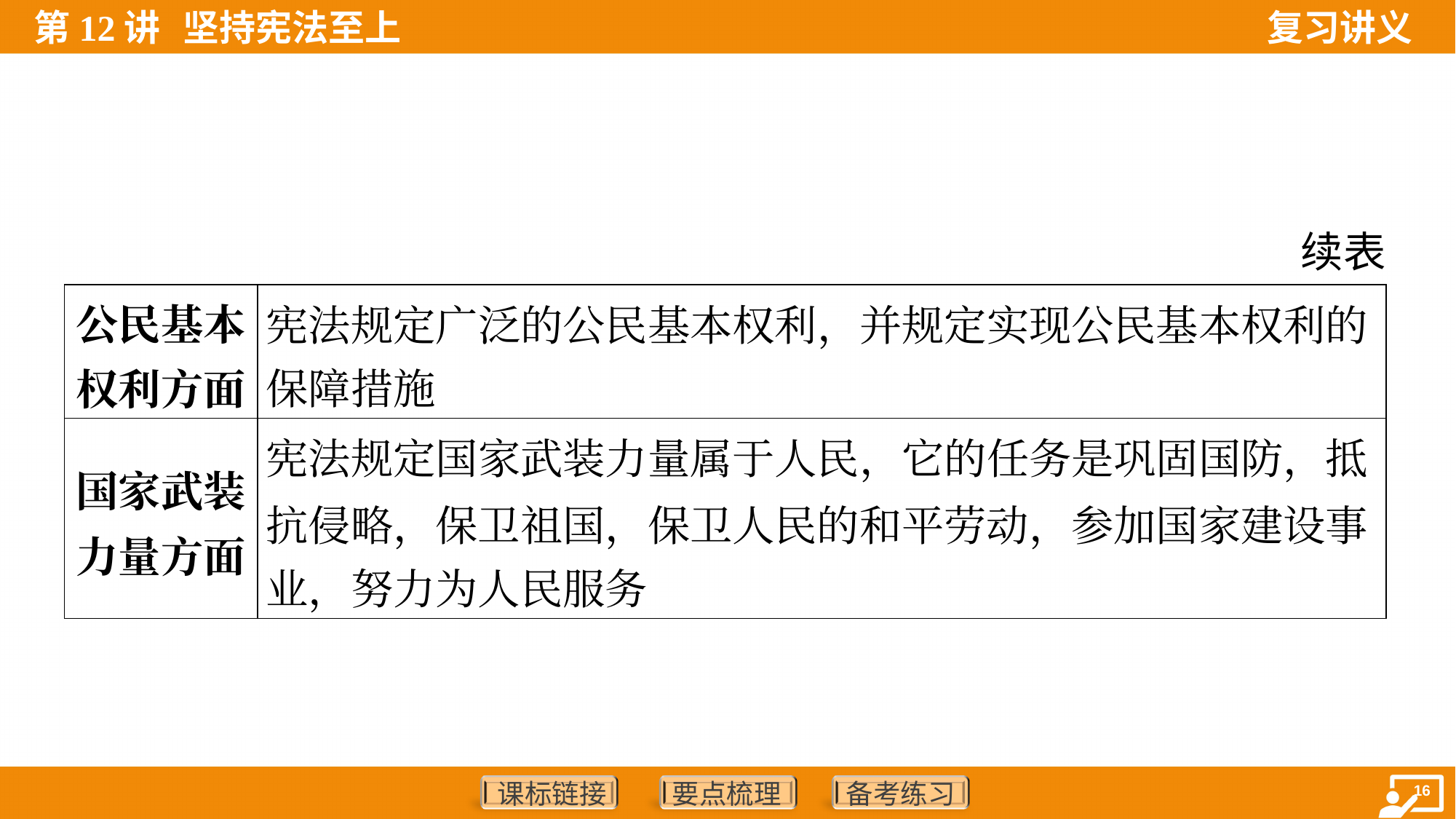

续表
| 公民基本 权利方面 | 宪法规定广泛的公民基本权利，并规定实现公民基本权利的 保障措施 |
| --- | --- |
| 国家武装 力量方面 | 宪法规定国家武装力量属于人民，它的任务是巩固国防，抵 抗侵略，保卫祖国，保卫人民的和平劳动，参加国家建设事 业，努力为人民服务 |